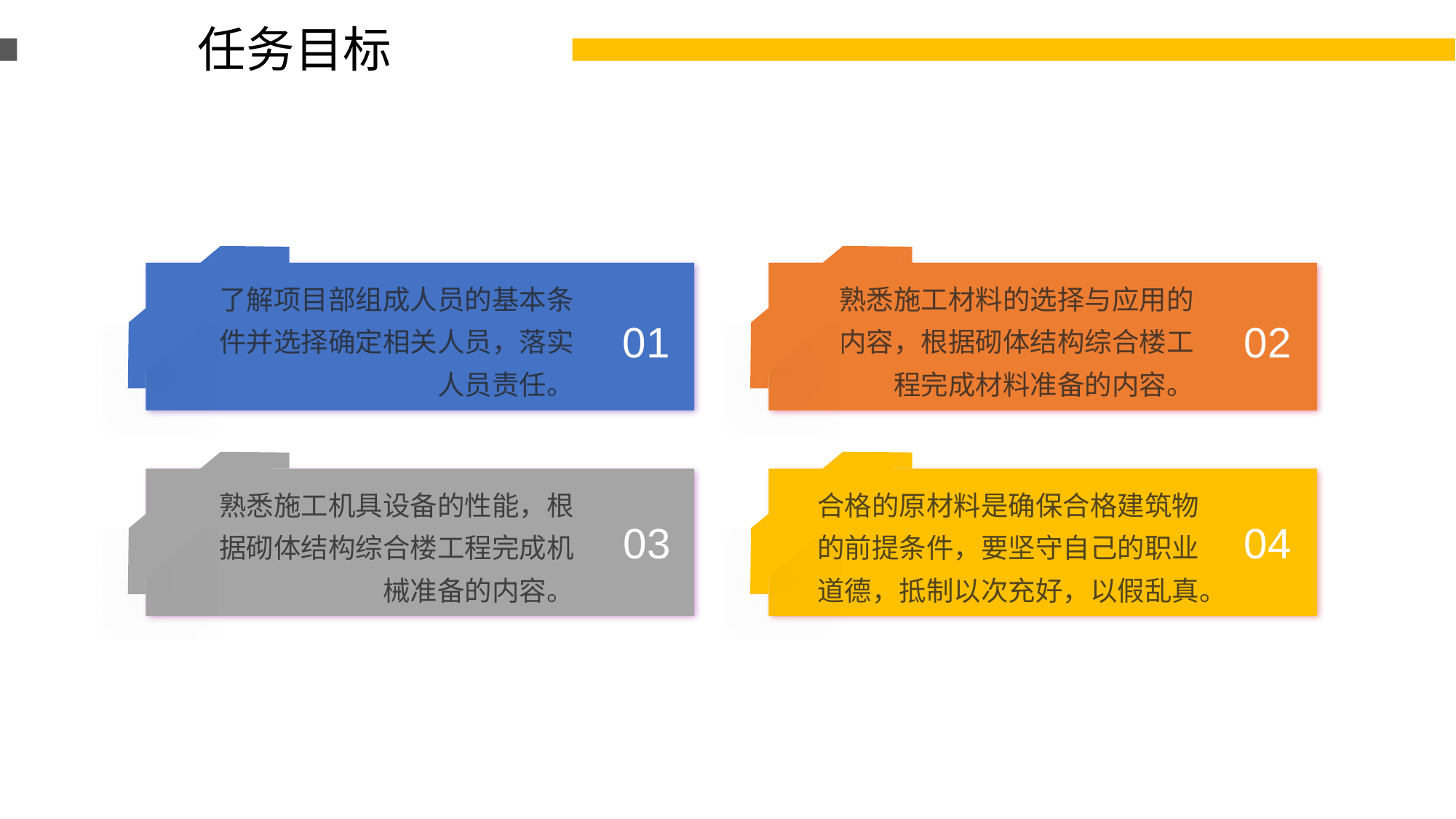

任务目标

了解项目部组成人员的基本条件并选择确定相关人员，落实人员责任。
熟悉施工材料的选择与应用的内容，根据砌体结构综合楼工程完成材料准备的内容。
01
02

熟悉施工机具设备的性能，根据砌体结构综合楼工程完成机械准备的内容。
合格的原材料是确保合格建筑物的前提条件，要坚守自己的职业道德，抵制以次充好，以假乱真。
04
03